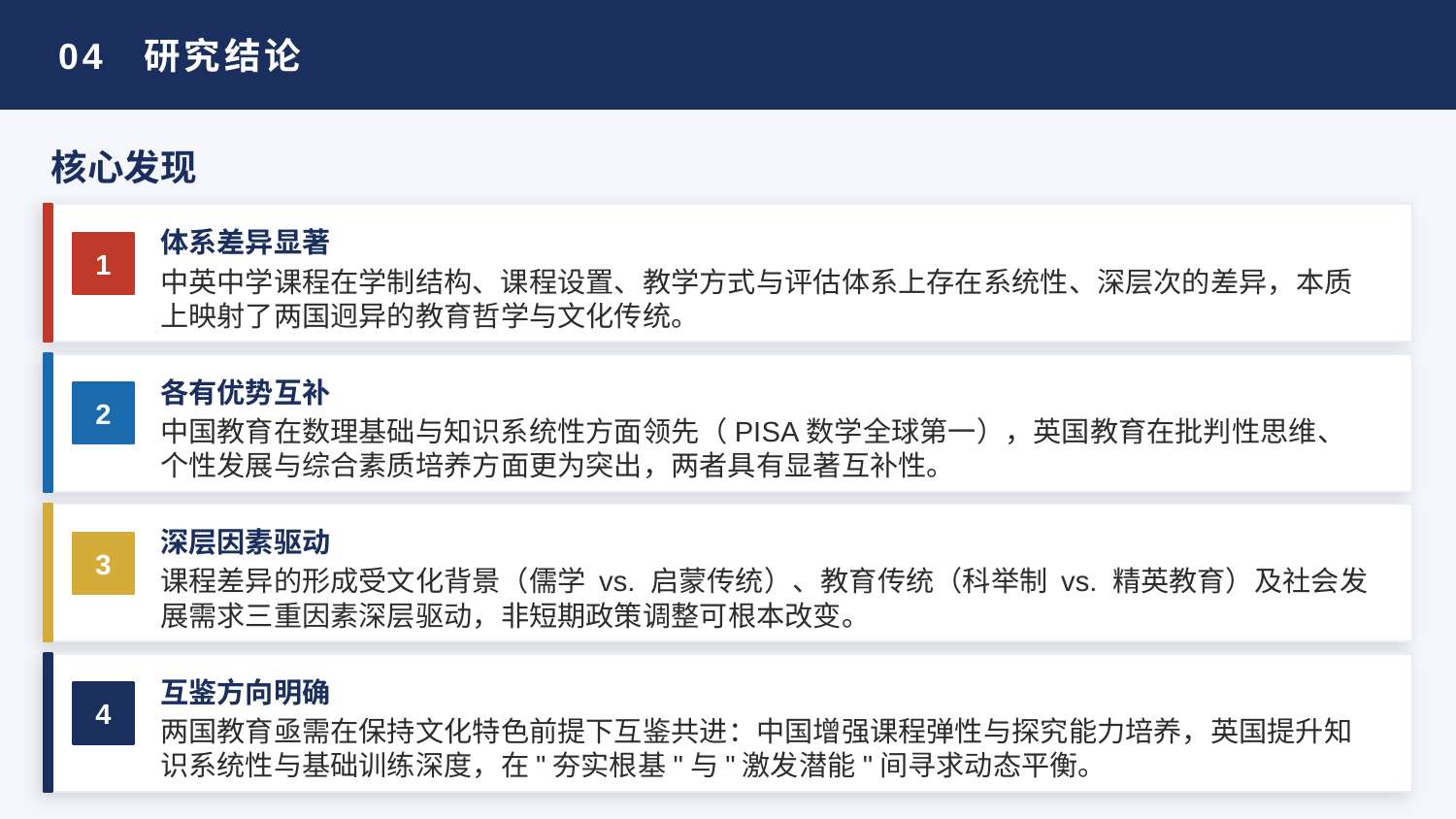

04  研究结论
核心发现

体系差异显著

1
中英中学课程在学制结构、课程设置、教学方式与评估体系上存在系统性、深层次的差异，本质上映射了两国迥异的教育哲学与文化传统。

各有优势互补

2
中国教育在数理基础与知识系统性方面领先（PISA数学全球第一），英国教育在批判性思维、个性发展与综合素质培养方面更为突出，两者具有显著互补性。

深层因素驱动

3
课程差异的形成受文化背景（儒学 vs. 启蒙传统）、教育传统（科举制 vs. 精英教育）及社会发展需求三重因素深层驱动，非短期政策调整可根本改变。

互鉴方向明确

4
两国教育亟需在保持文化特色前提下互鉴共进：中国增强课程弹性与探究能力培养，英国提升知识系统性与基础训练深度，在"夯实根基"与"激发潜能"间寻求动态平衡。